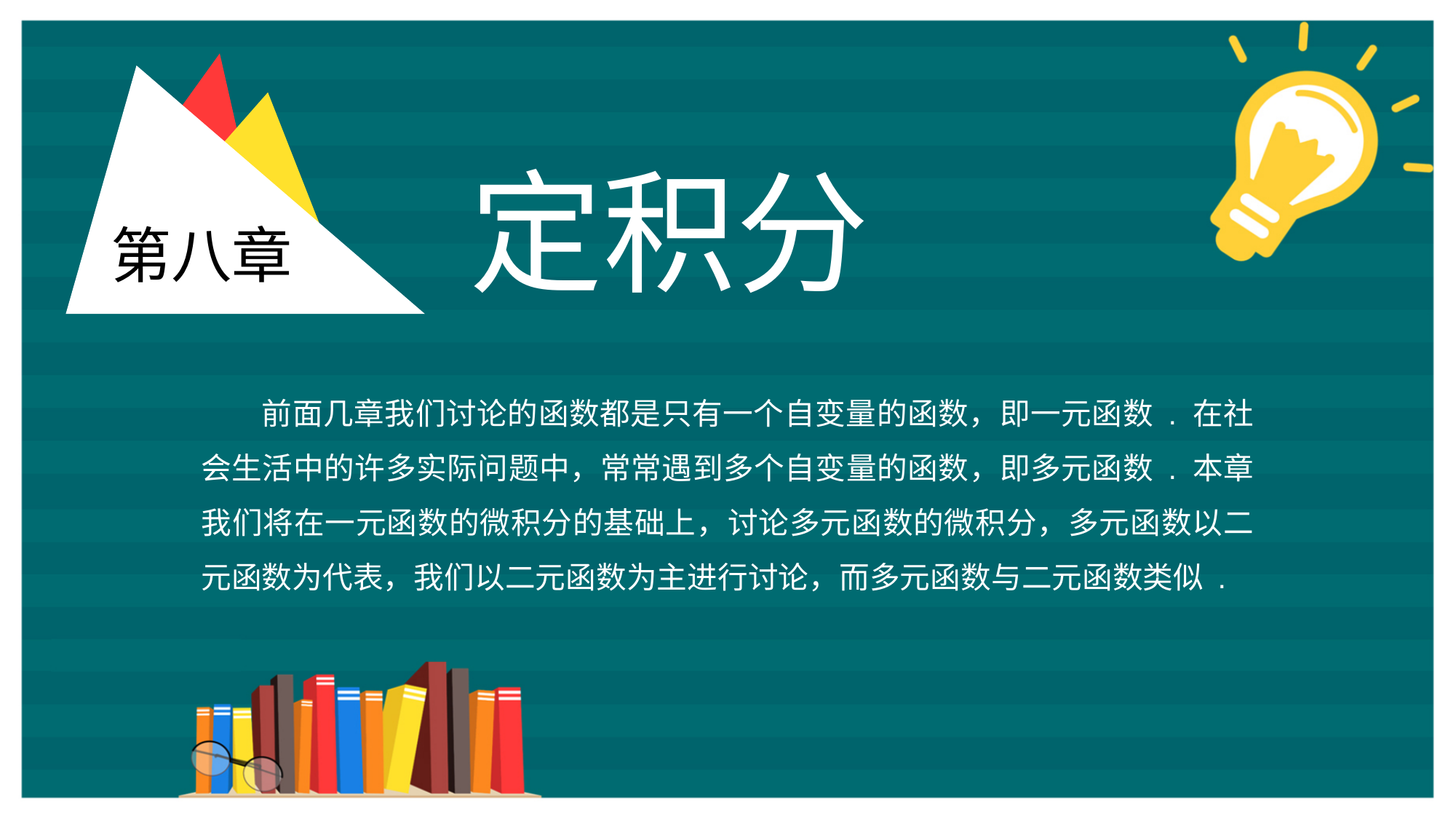

第八章
定积分
前面几章我们讨论的函数都是只有一个自变量的函数，即一元函数 . 在社会生活中的许多实际问题中，常常遇到多个自变量的函数，即多元函数 . 本章我们将在一元函数的微积分的基础上，讨论多元函数的微积分，多元函数以二元函数为代表，我们以二元函数为主进行讨论，而多元函数与二元函数类似 .